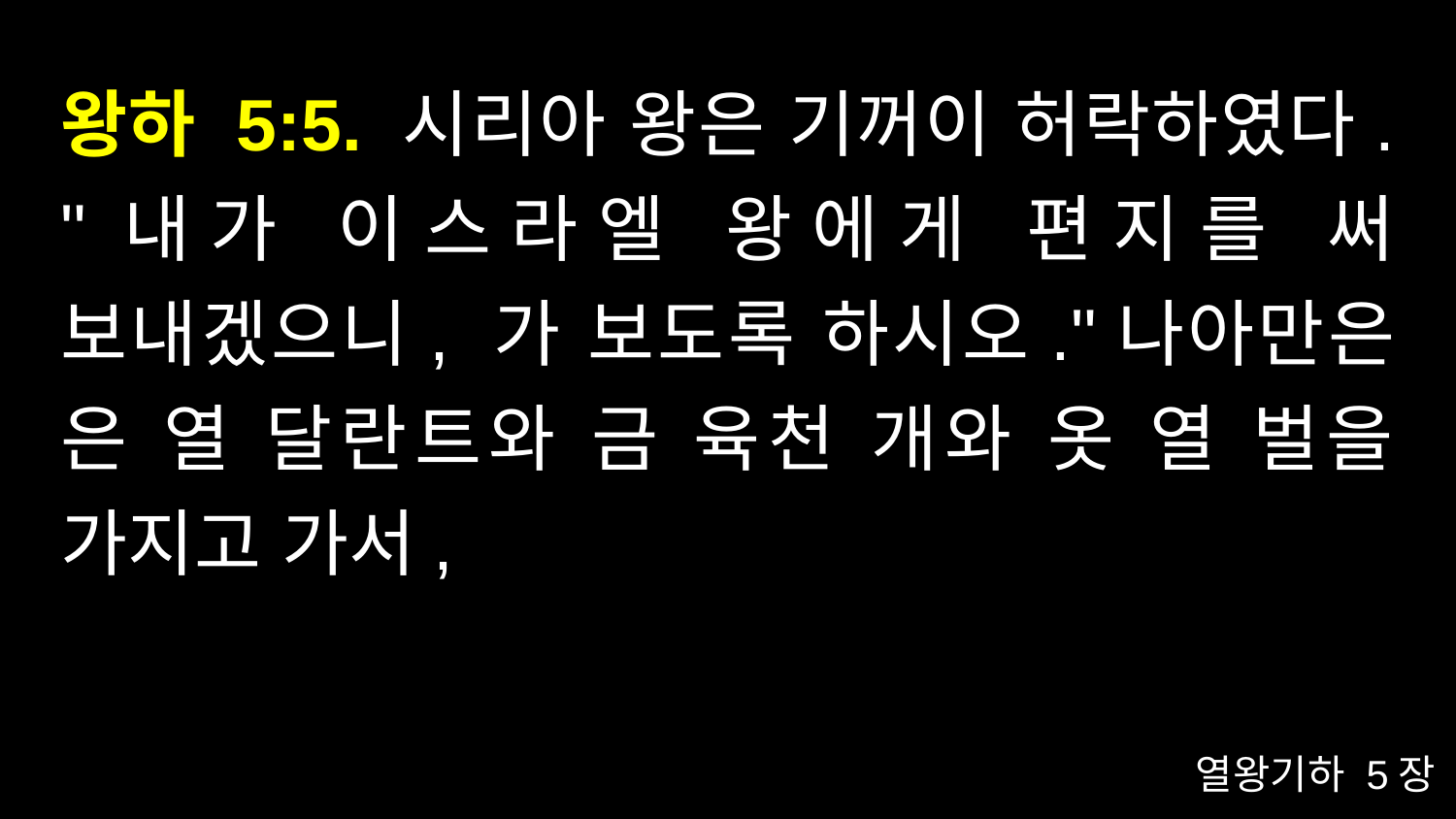

# 왕하 5:5. 시리아 왕은 기꺼이 허락하였다. "내가 이스라엘 왕에게 편지를 써 보내겠으니, 가 보도록 하시오."나아만은 은 열 달란트와 금 육천 개와 옷 열 벌을 가지고 가서,
열왕기하 5장